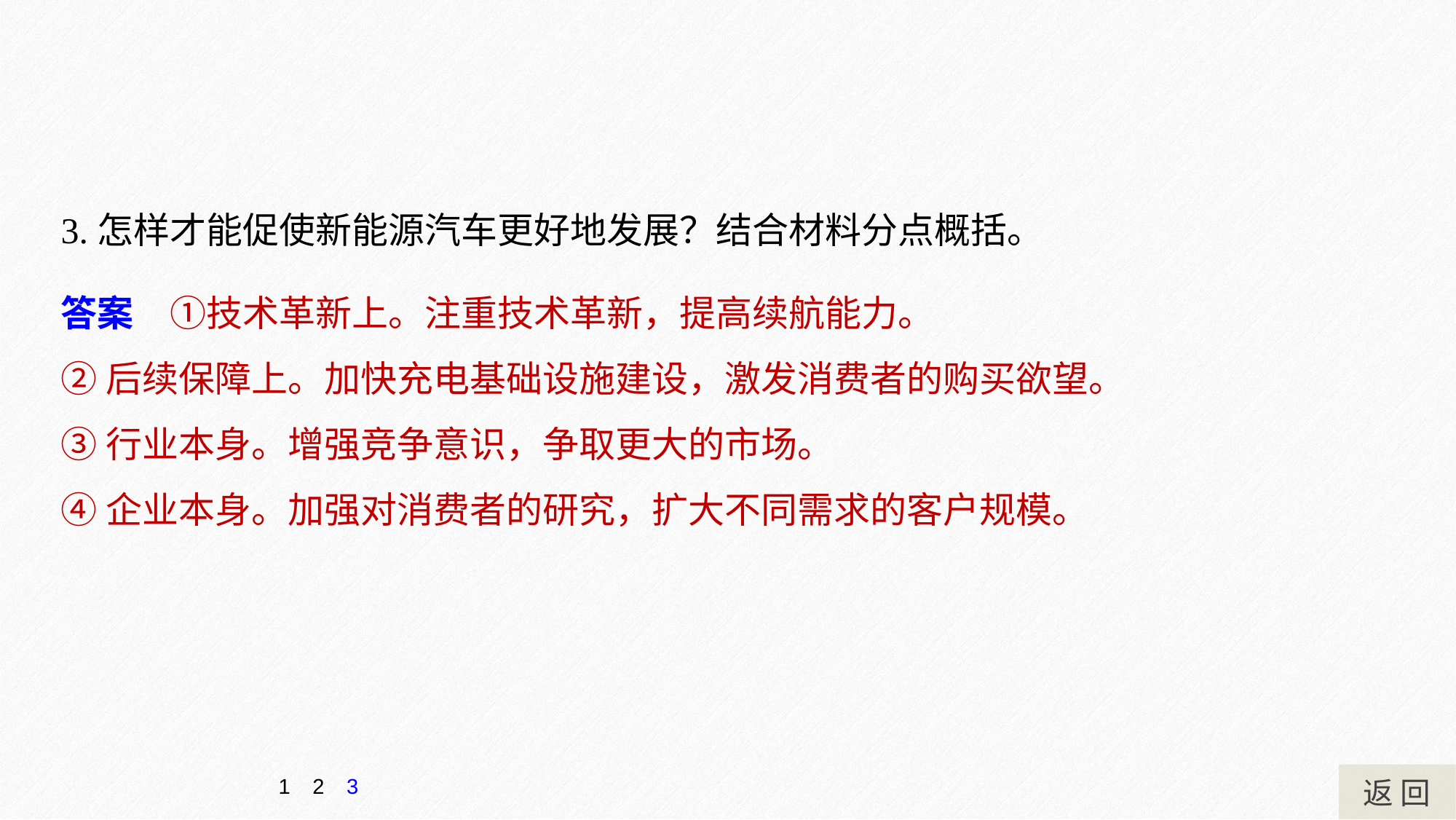

3.怎样才能促使新能源汽车更好地发展？结合材料分点概括。
答案　①技术革新上。注重技术革新，提高续航能力。
②后续保障上。加快充电基础设施建设，激发消费者的购买欲望。
③行业本身。增强竞争意识，争取更大的市场。
④企业本身。加强对消费者的研究，扩大不同需求的客户规模。
返 回
1
2
3